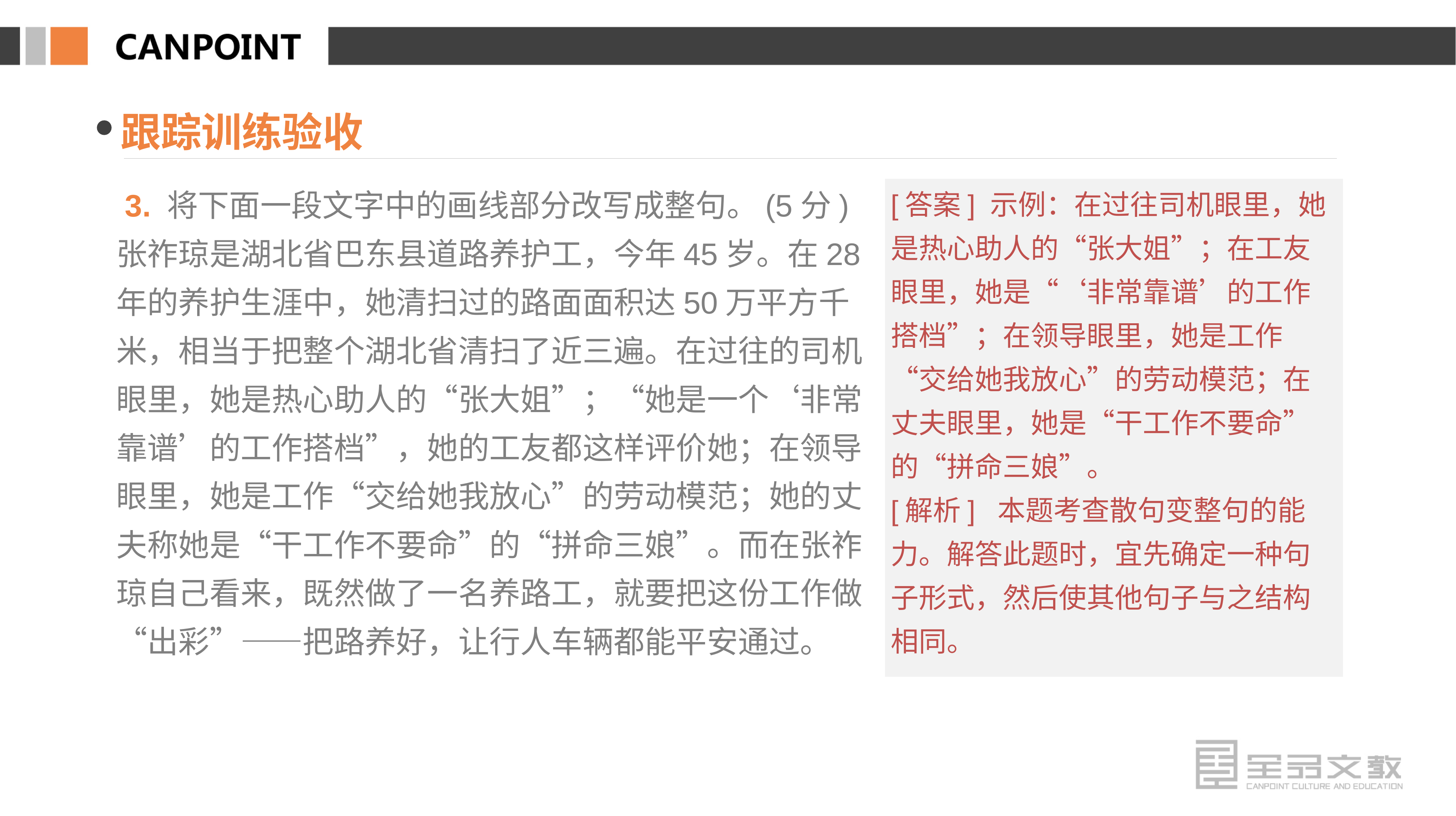

跟踪训练验收

 3. 将下面一段文字中的画线部分改写成整句。(5分)
张祚琼是湖北省巴东县道路养护工，今年45岁。在28年的养护生涯中，她清扫过的路面面积达50万平方千米，相当于把整个湖北省清扫了近三遍。在过往的司机眼里，她是热心助人的“张大姐”；“她是一个‘非常靠谱’的工作搭档”，她的工友都这样评价她；在领导眼里，她是工作“交给她我放心”的劳动模范；她的丈夫称她是“干工作不要命”的“拼命三娘”。而在张祚琼自己看来，既然做了一名养路工，就要把这份工作做“出彩”——把路养好，让行人车辆都能平安通过。

[答案] 示例：在过往司机眼里，她是热心助人的“张大姐”；在工友眼里，她是“‘非常靠谱’的工作搭档”；在领导眼里，她是工作“交给她我放心”的劳动模范；在丈夫眼里，她是“干工作不要命”的“拼命三娘”。
[解析]  本题考查散句变整句的能力。解答此题时，宜先确定一种句子形式，然后使其他句子与之结构相同。